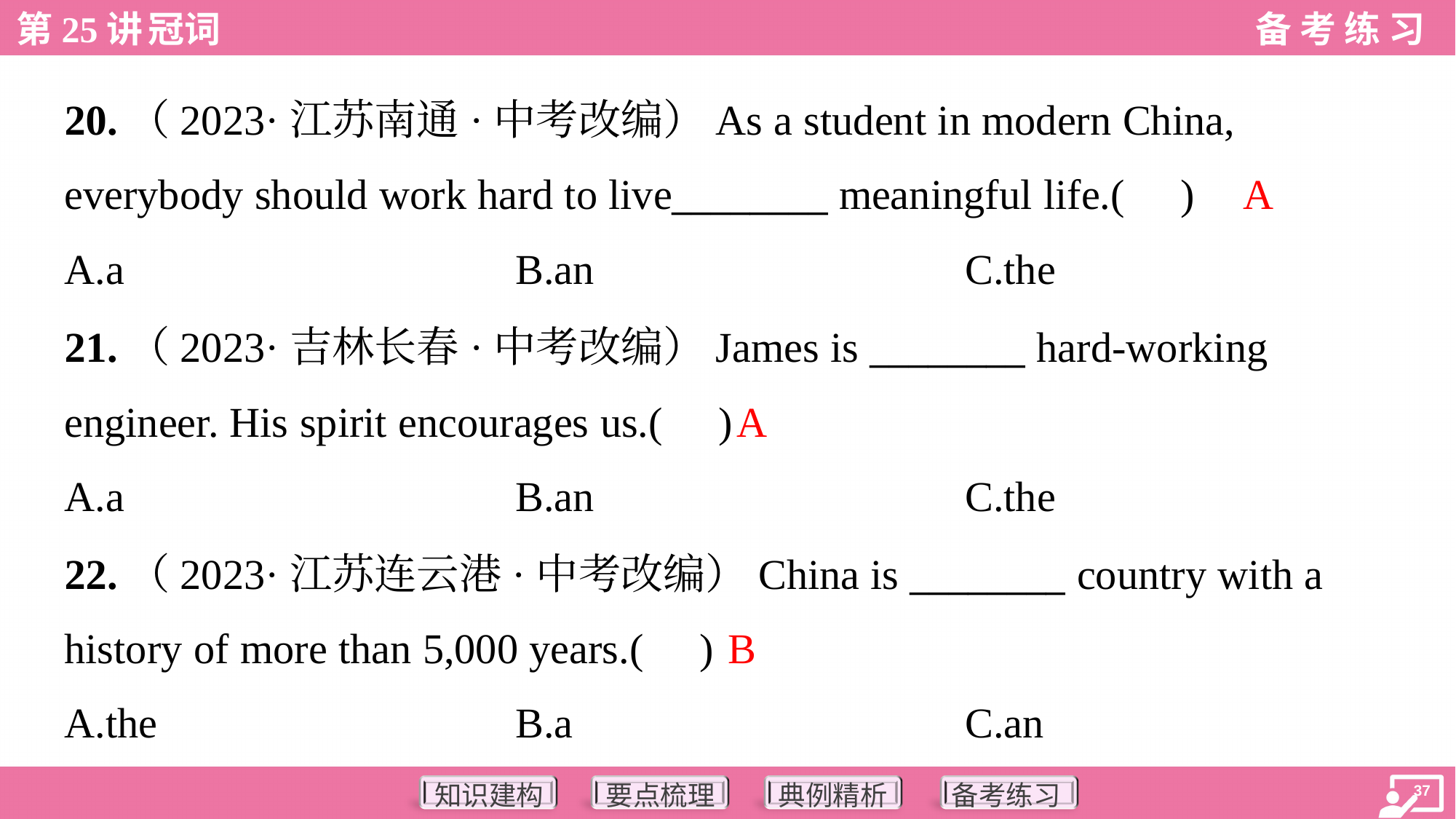

20.（2023·江苏南通·中考改编）As a student in modern China,
everybody should work hard to live________ meaningful life.(     )
A
A.a	B.an	C.the
21.（2023·吉林长春·中考改编）James is ________ hard-working
engineer. His spirit encourages us.(     )
A
A.a	B.an	C.the
22.（2023·江苏连云港·中考改编）China is ________ country with a
history of more than 5,000 years.(     )
B
A.the	B.a	C.an